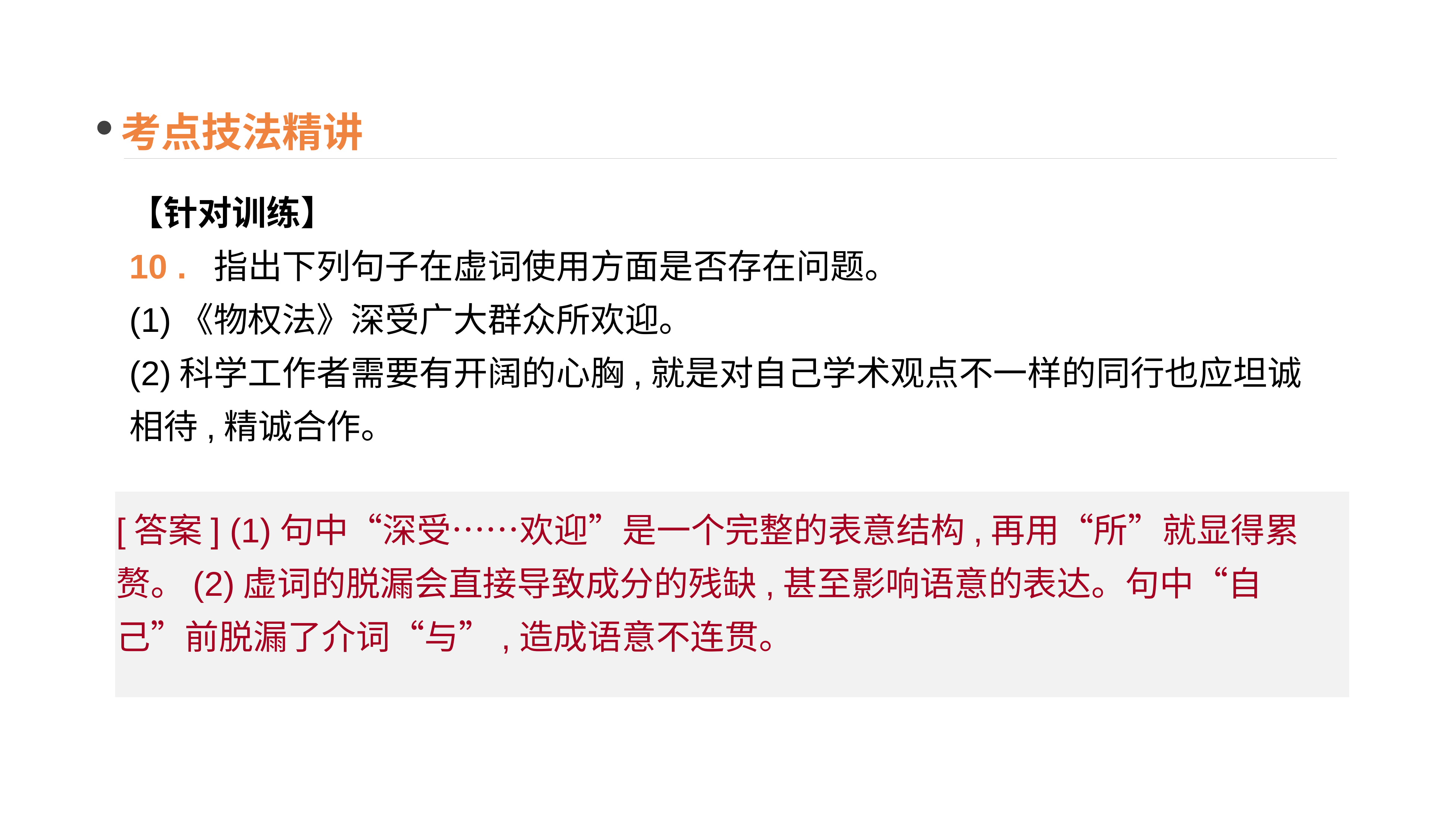

考点技法精讲

【针对训练】
10 .  指出下列句子在虚词使用方面是否存在问题。
(1)《物权法》深受广大群众所欢迎。
(2)科学工作者需要有开阔的心胸,就是对自己学术观点不一样的同行也应坦诚相待,精诚合作。

[答案] (1)句中“深受……欢迎”是一个完整的表意结构,再用“所”就显得累赘。(2)虚词的脱漏会直接导致成分的残缺,甚至影响语意的表达。句中“自己”前脱漏了介词“与”,造成语意不连贯。